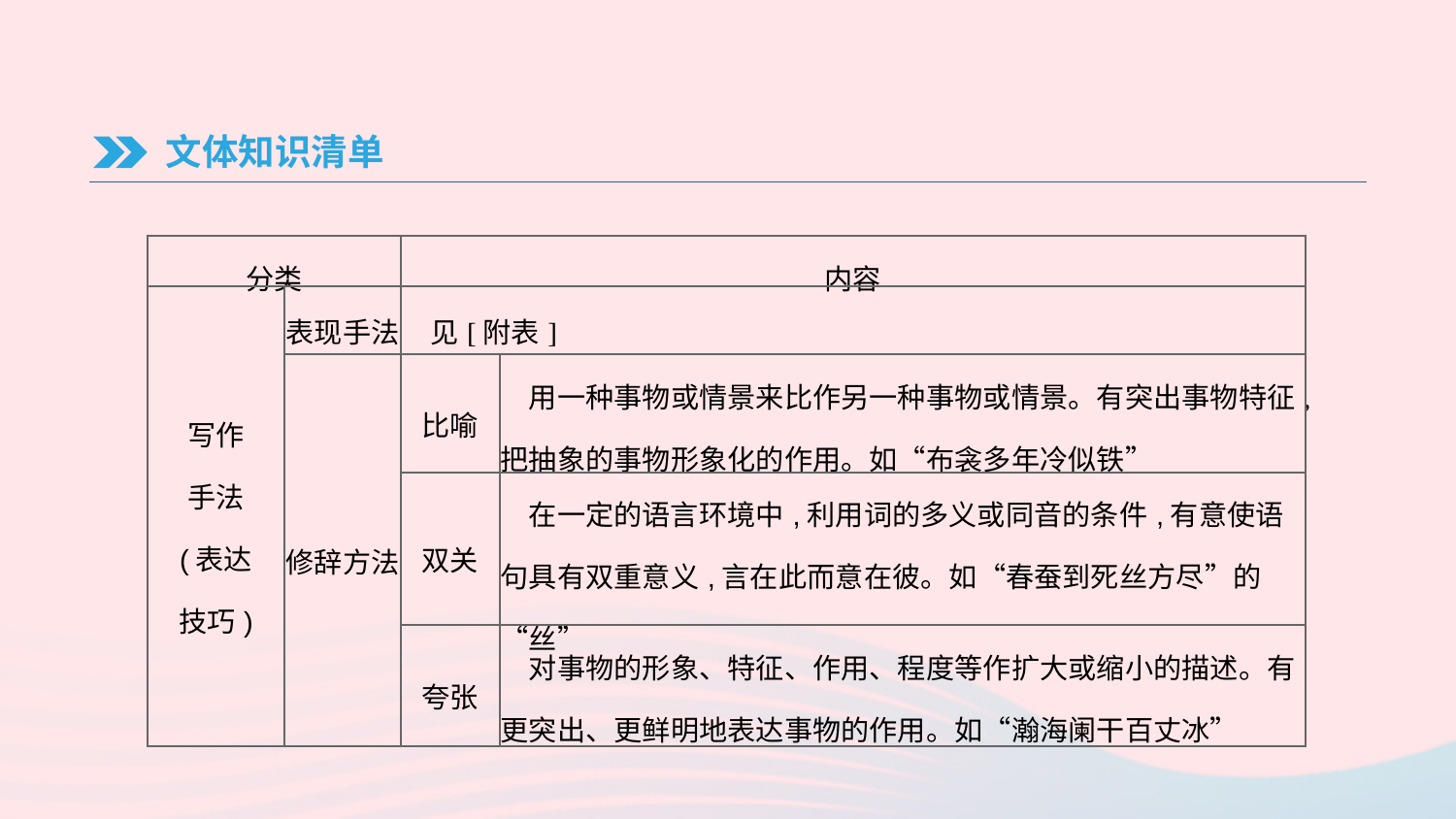

文体知识清单

| 分类 |  | 内容 |  |
| --- | --- | --- | --- |
| 写作 手法 (表达 技巧) | 表现手法 | 见[附表] |  |
|  | 修辞方法 | 比喻 | 用一种事物或情景来比作另一种事物或情景。有突出事物特征,把抽象的事物形象化的作用。如“布衾多年冷似铁” |
|  |  | 双关 | 在一定的语言环境中,利用词的多义或同音的条件,有意使语句具有双重意义,言在此而意在彼。如“春蚕到死丝方尽”的“丝” |
|  |  | 夸张 | 对事物的形象、特征、作用、程度等作扩大或缩小的描述。有更突出、更鲜明地表达事物的作用。如“瀚海阑干百丈冰” |